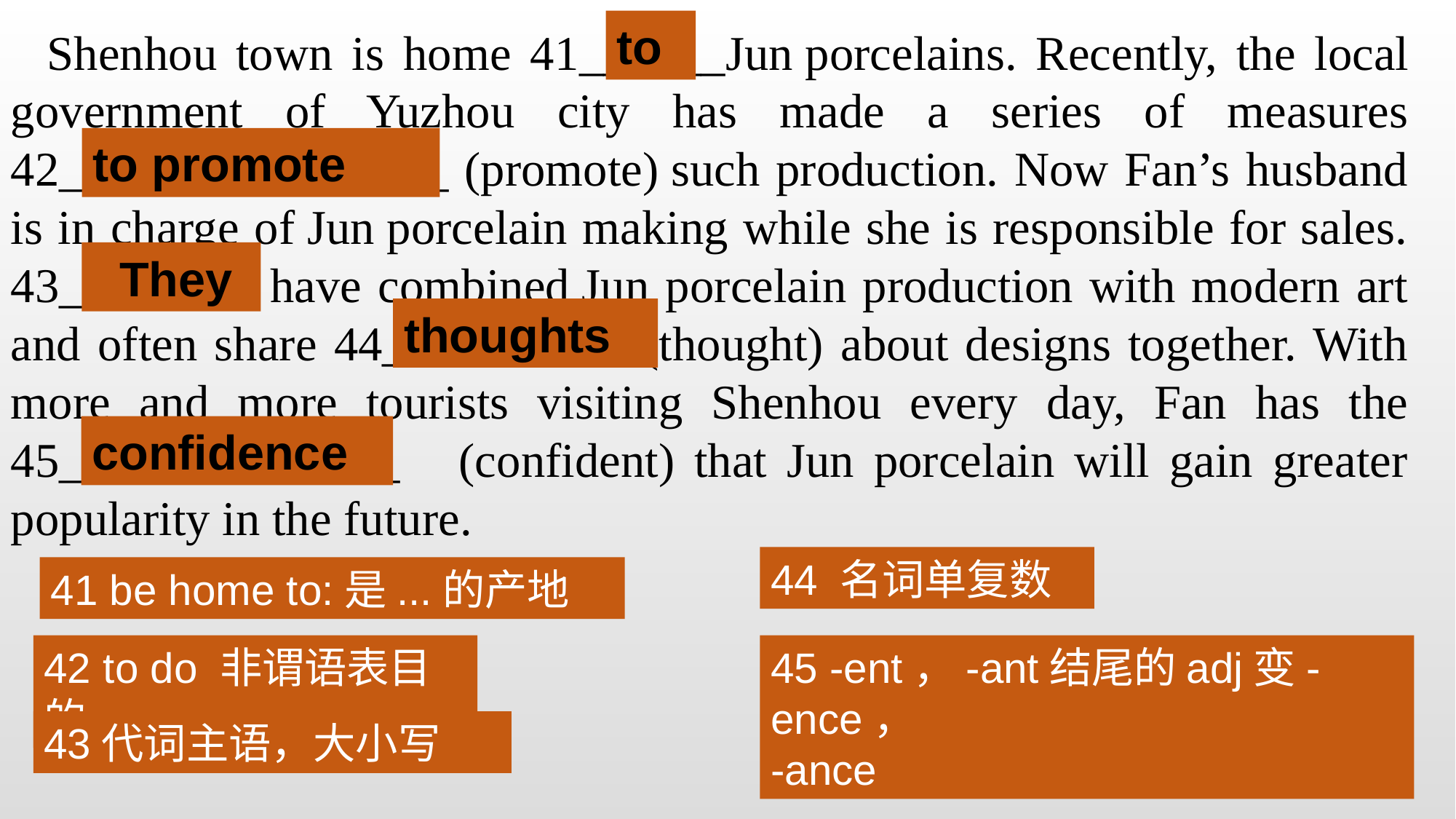

to
Shenhou town is home 41______Jun porcelains. Recently, the local government of Yuzhou city has made a series of measures 42________________ (promote) such production. Now Fan’s husband is in charge of Jun porcelain making while she is responsible for sales. 43________ have combined Jun porcelain production with modern art and often share 44__________ (thought) about designs together. With more and more tourists visiting Shenhou every day, Fan has the 45______________   (confident) that Jun porcelain will gain greater popularity in the future.
to promote
  They
thoughts
confidence
44 名词单复数
41 be home to:是...的产地
42 to do 非谓语表目的
45 -ent，-ant结尾的adj变-ence，
-ance
43代词主语，大小写